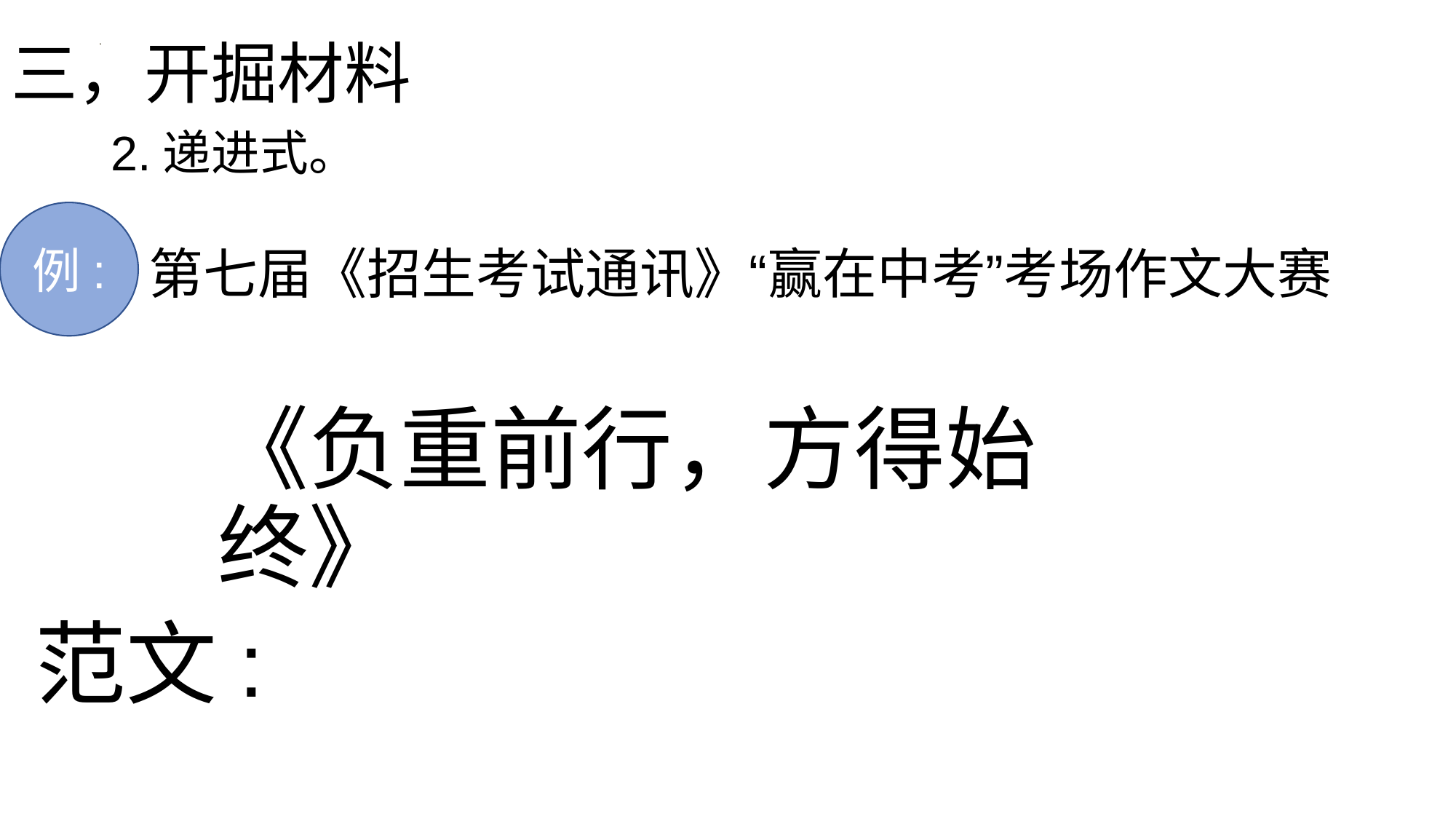

# 三，开掘材料
2.递进式。
例:
第七届《招生考试通讯》“赢在中考”考场作文大赛
《负重前行，方得始终》
范文: